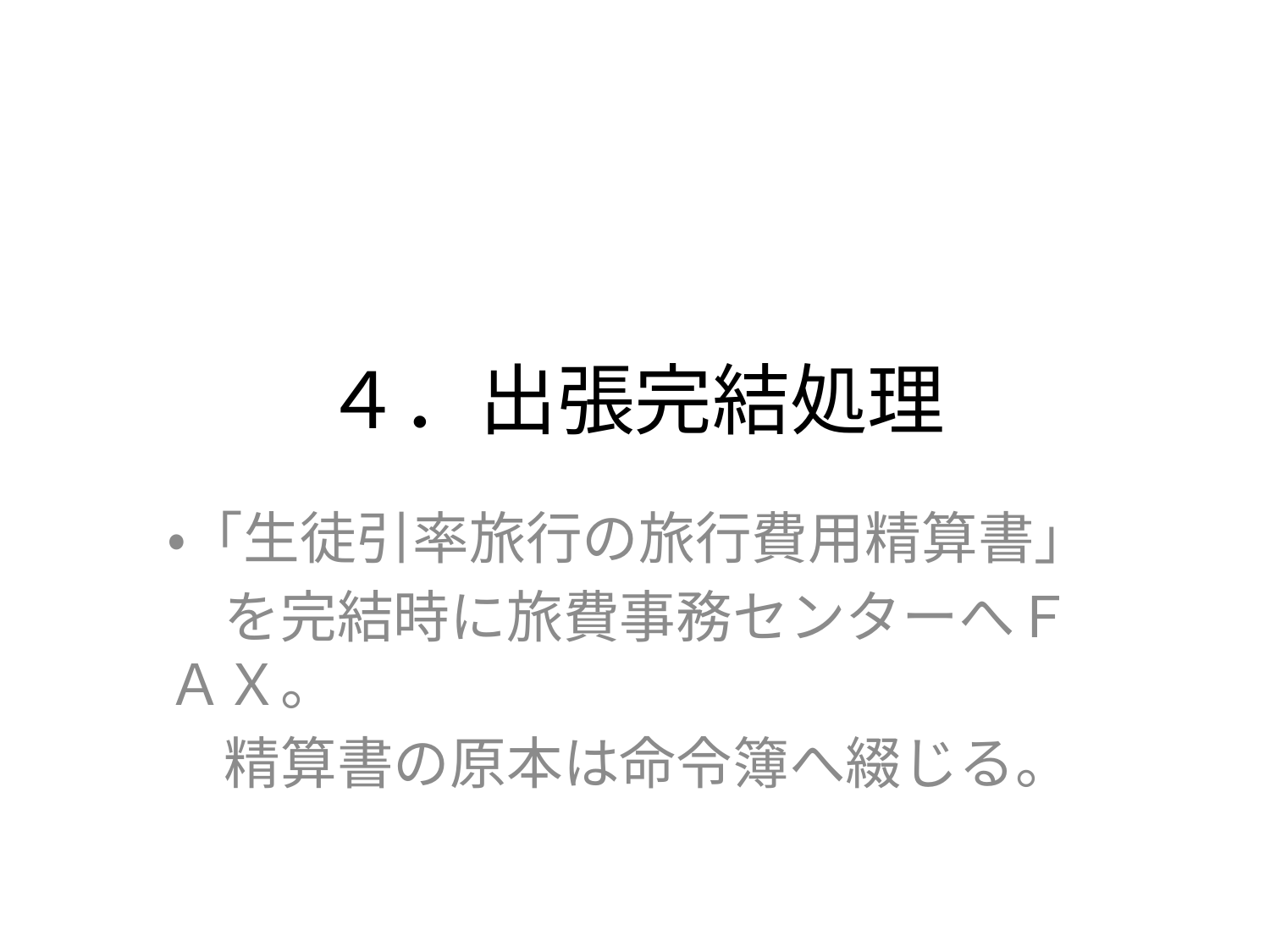

# ４．出張完結処理
・「生徒引率旅行の旅行費用精算書」
　を完結時に旅費事務センターへＦＡＸ。
　精算書の原本は命令簿へ綴じる。